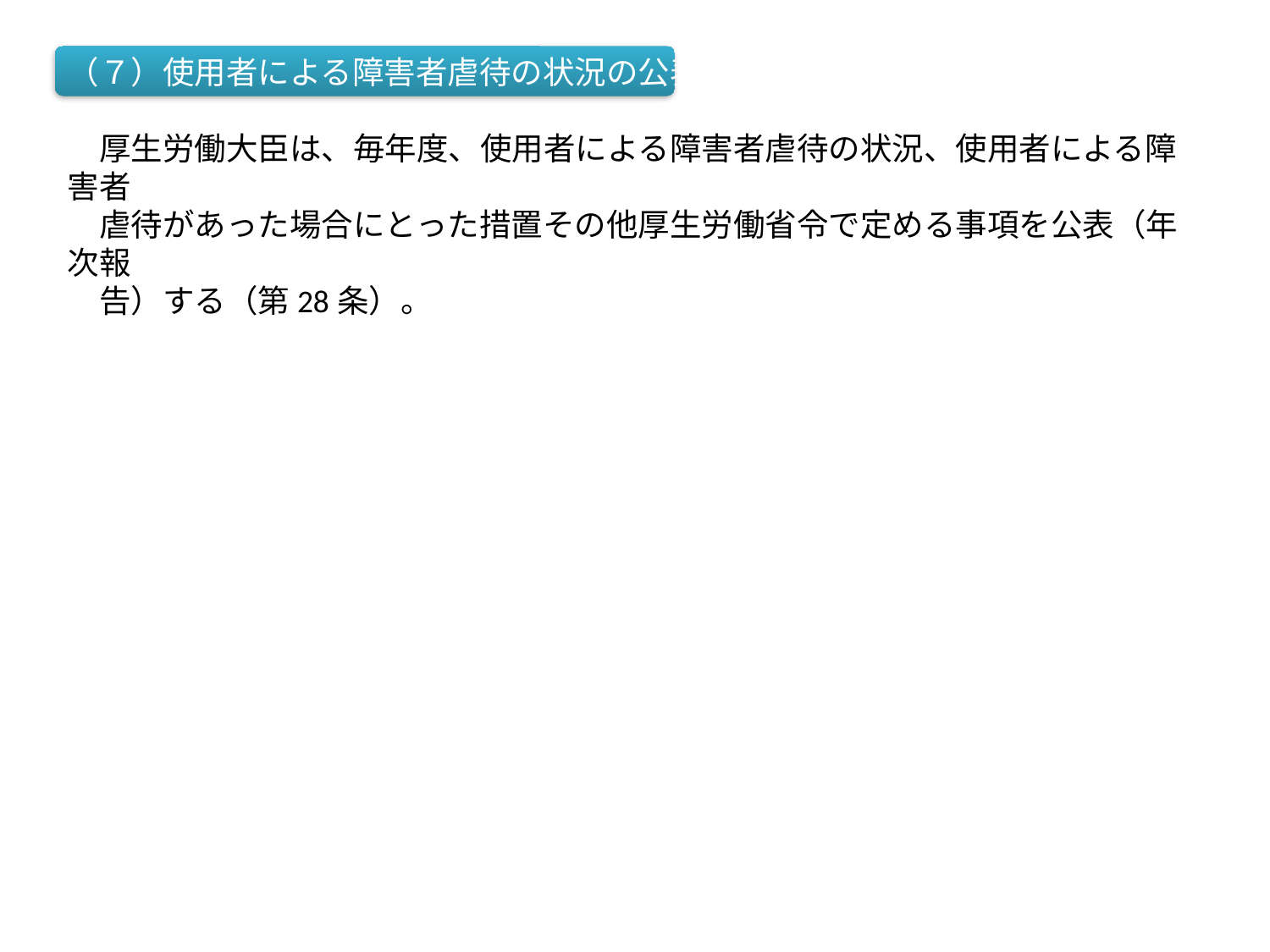

（７）使用者による障害者虐待の状況の公表

　厚生労働大臣は、毎年度、使用者による障害者虐待の状況、使用者による障害者
　虐待があった場合にとった措置その他厚生労働省令で定める事項を公表（年次報
　告）する（第28条）。